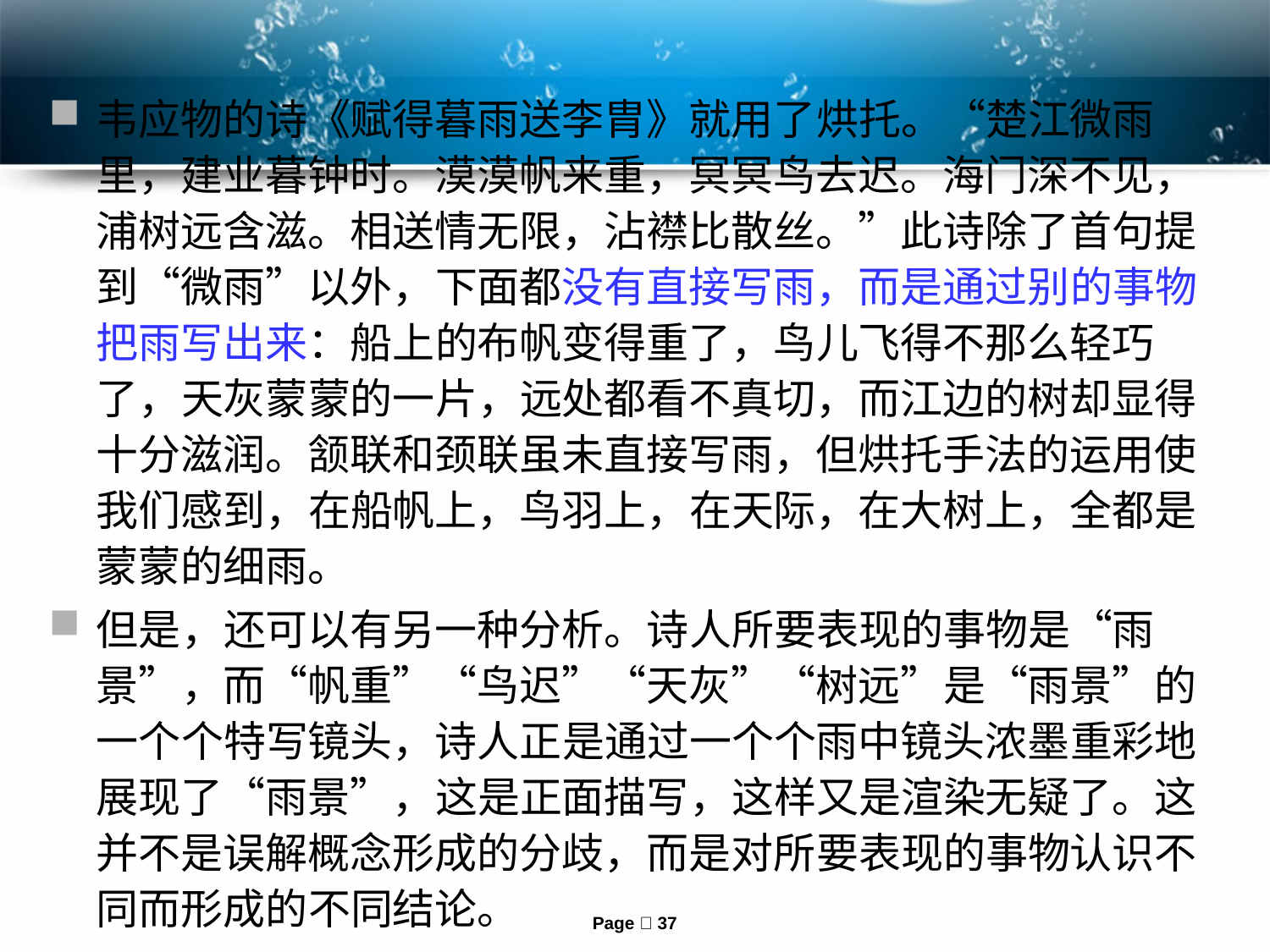

韦应物的诗《赋得暮雨送李胄》就用了烘托。“楚江微雨里，建业暮钟时。漠漠帆来重，冥冥鸟去迟。海门深不见，浦树远含滋。相送情无限，沾襟比散丝。”此诗除了首句提到“微雨”以外，下面都没有直接写雨，而是通过别的事物把雨写出来：船上的布帆变得重了，鸟儿飞得不那么轻巧了，天灰蒙蒙的一片，远处都看不真切，而江边的树却显得十分滋润。颔联和颈联虽未直接写雨，但烘托手法的运用使我们感到，在船帆上，鸟羽上，在天际，在大树上，全都是蒙蒙的细雨。
但是，还可以有另一种分析。诗人所要表现的事物是“雨景”，而“帆重”“鸟迟”“天灰”“树远”是“雨景”的一个个特写镜头，诗人正是通过一个个雨中镜头浓墨重彩地展现了“雨景”，这是正面描写，这样又是渲染无疑了。这并不是误解概念形成的分歧，而是对所要表现的事物认识不同而形成的不同结论。